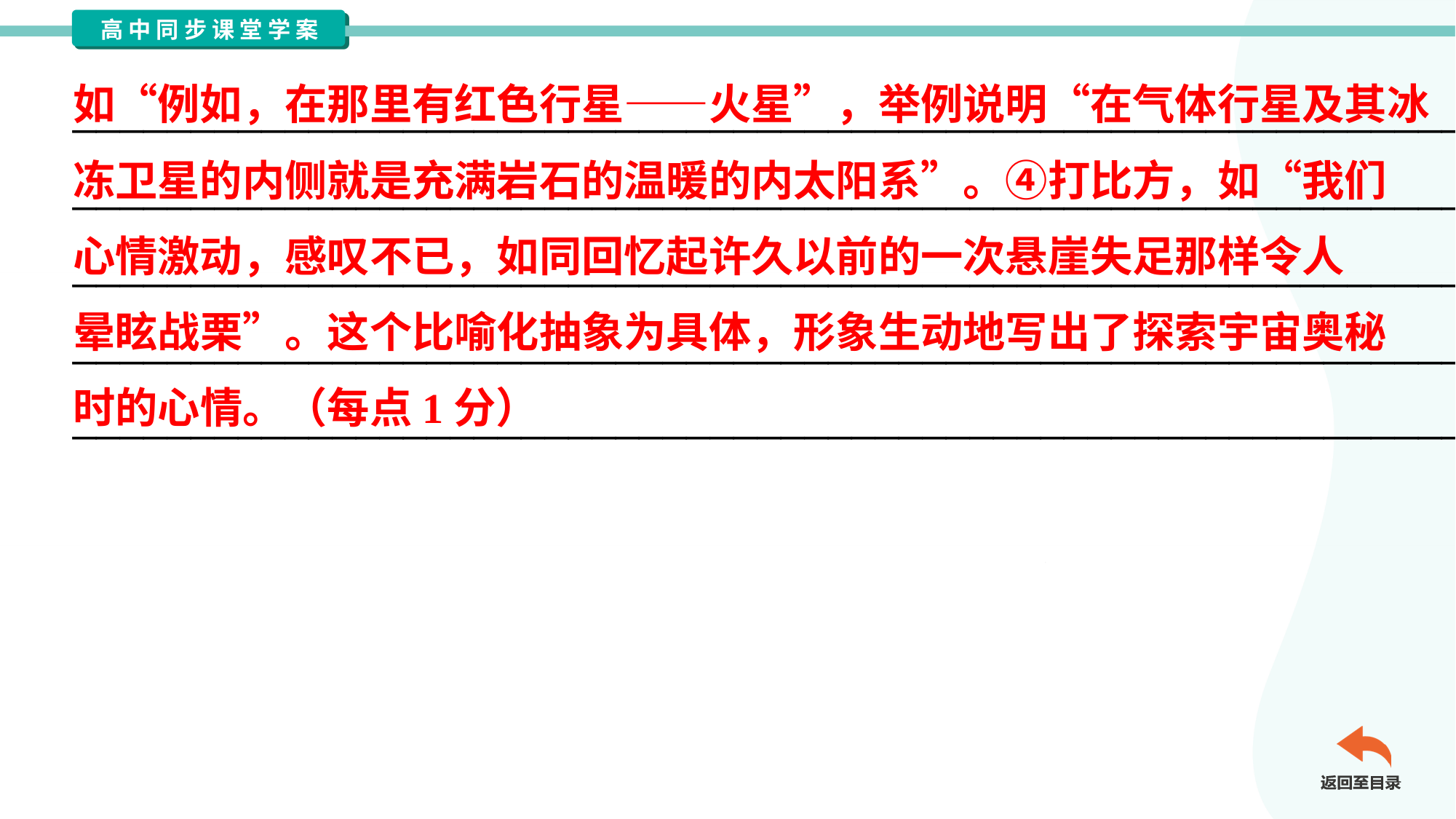

如“例如，在那里有红色行星——火星”，举例说明“在气体行星及其冰
冻卫星的内侧就是充满岩石的温暖的内太阳系”。④打比方，如“我们
心情激动，感叹不已，如同回忆起许久以前的一次悬崖失足那样令人
晕眩战栗”。这个比喻化抽象为具体，形象生动地写出了探索宇宙奥秘
时的心情。（每点1分）
_____________________________________________________________
_____________________________________________________________
_____________________________________________________________
_____________________________________________________________
_____________________________________________________________